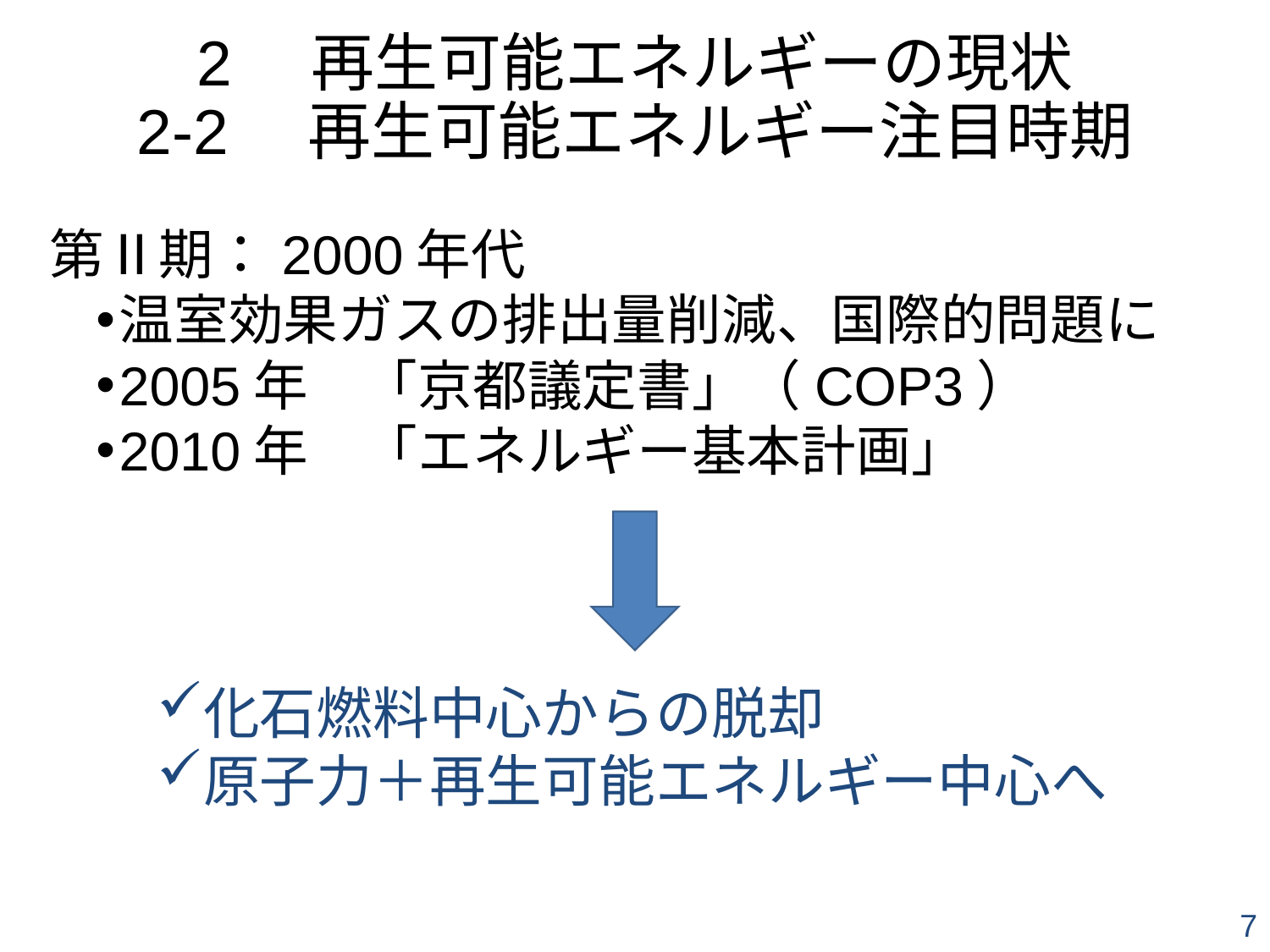

# 2　再生可能エネルギーの現状 2-2　再生可能エネルギー注目時期
第Ⅱ期：2000年代
温室効果ガスの排出量削減、国際的問題に
2005年　「京都議定書」（COP3）
2010年　「エネルギー基本計画」

化石燃料中心からの脱却
原子力＋再生可能エネルギー中心へ
7